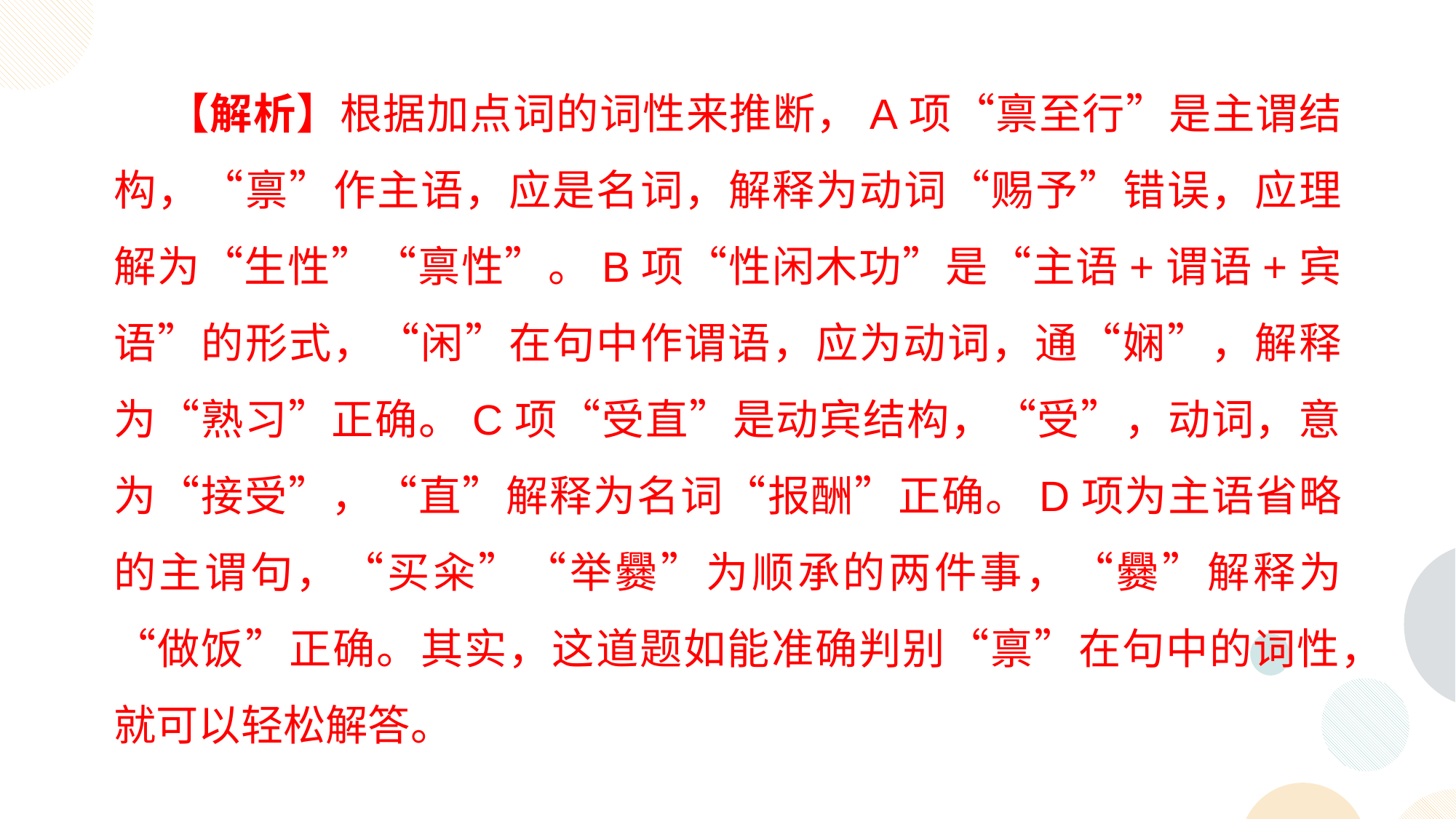

【解析】根据加点词的词性来推断，A项“禀至行”是主谓结构，“禀”作主语，应是名词，解释为动词“赐予”错误，应理解为“生性”“禀性”。B项“性闲木功”是“主语+谓语+宾语”的形式，“闲”在句中作谓语，应为动词，通“娴”，解释为“熟习”正确。C项“受直”是动宾结构，“受”，动词，意为“接受”，“直”解释为名词“报酬”正确。D项为主语省略的主谓句，“买籴”“举爨”为顺承的两件事，“爨”解释为“做饭”正确。其实，这道题如能准确判别“禀”在句中的词性，就可以轻松解答。